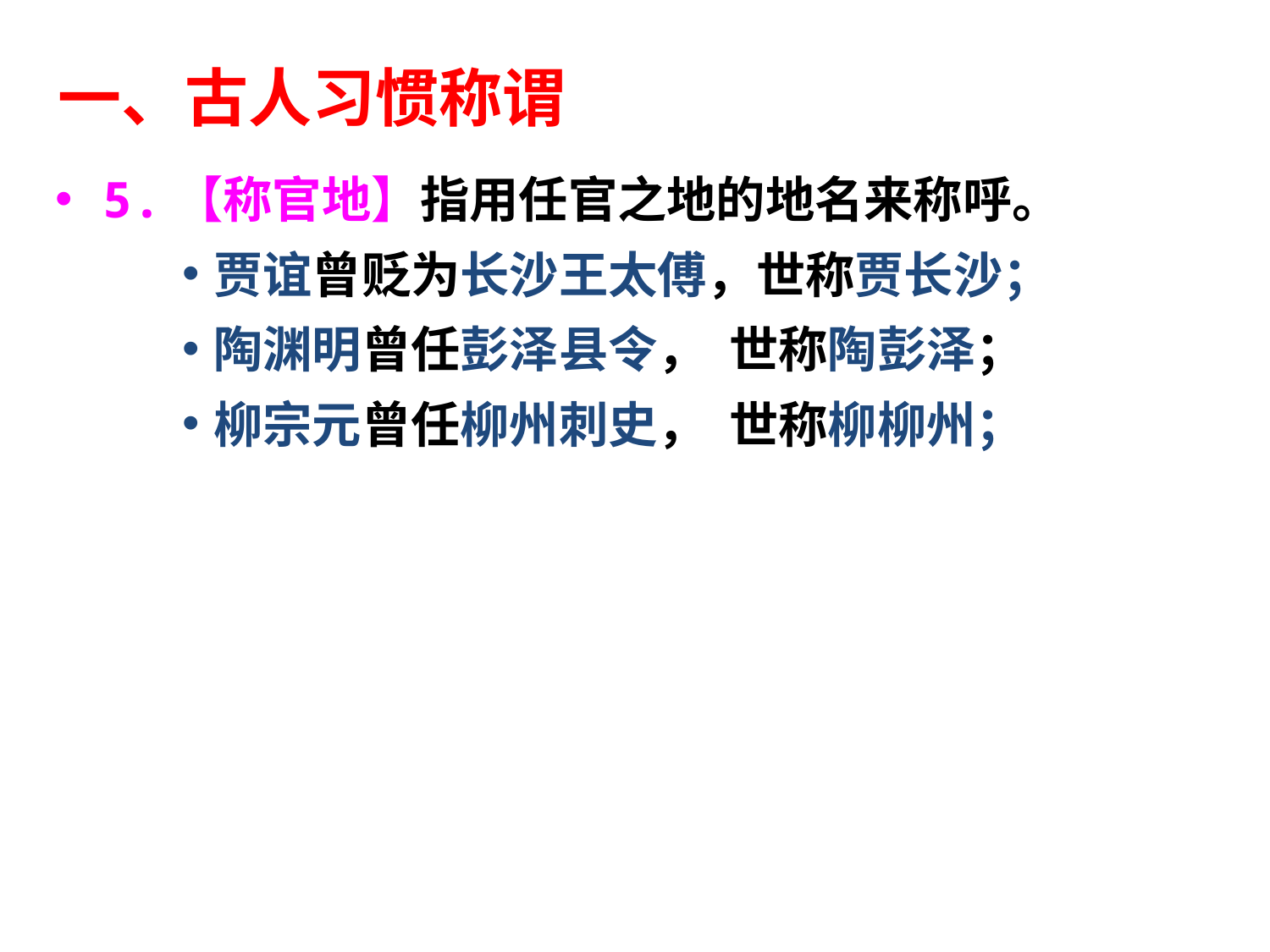

一、古人习惯称谓
5.【称官地】指用任官之地的地名来称呼。
贾谊曾贬为长沙王太傅，世称贾长沙；
陶渊明曾任彭泽县令，  世称陶彭泽；
柳宗元曾任柳州刺史，  世称柳柳州；